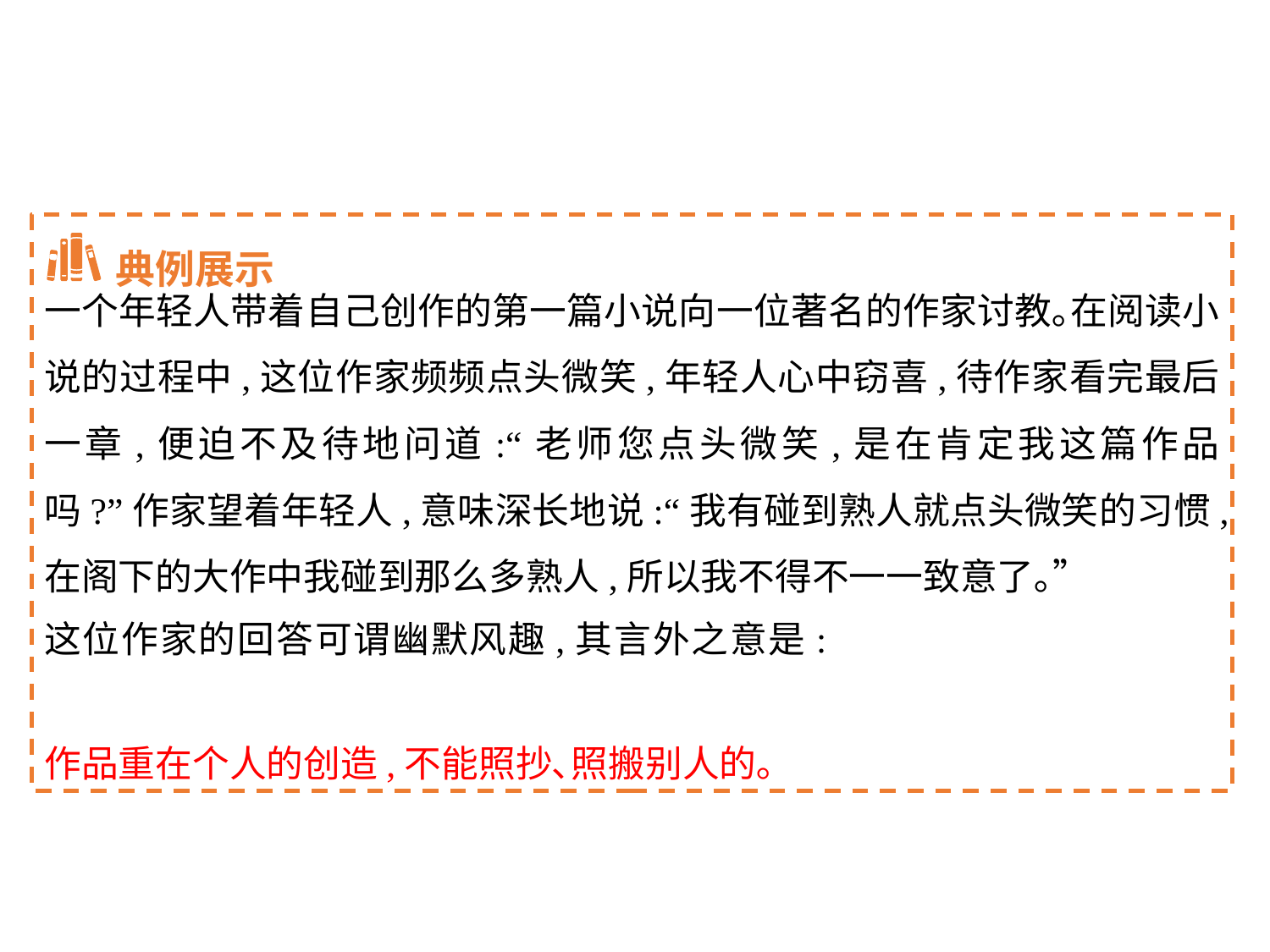

典例展示

一个年轻人带着自己创作的第一篇小说向一位著名的作家讨教｡在阅读小说的过程中,这位作家频频点头微笑,年轻人心中窃喜,待作家看完最后一章,便迫不及待地问道:“老师您点头微笑,是在肯定我这篇作品吗?”作家望着年轻人,意味深长地说:“我有碰到熟人就点头微笑的习惯,在阁下的大作中我碰到那么多熟人,所以我不得不一一致意了｡”
这位作家的回答可谓幽默风趣,其言外之意是:
作品重在个人的创造,不能照抄､照搬别人的｡